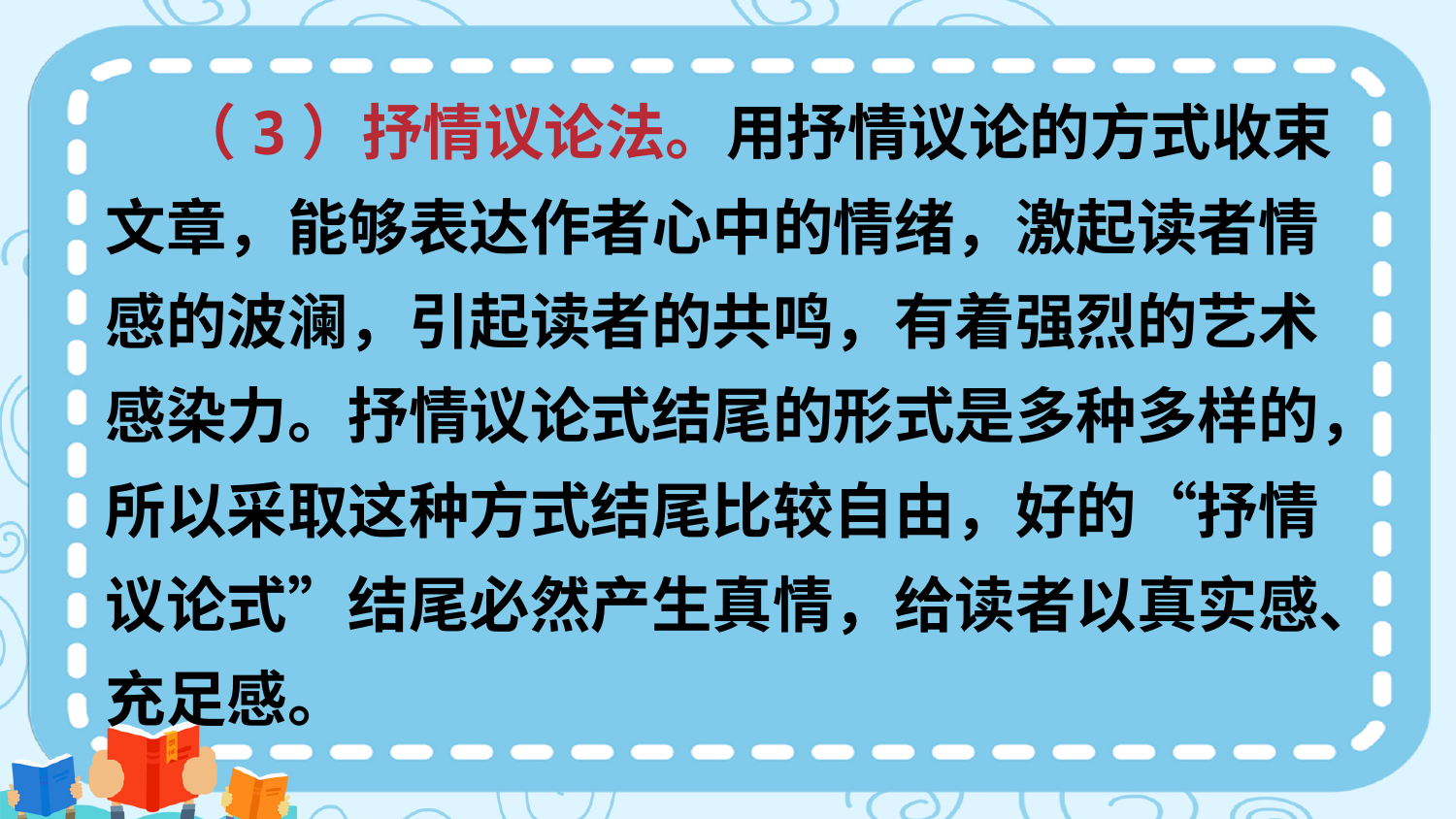

（3）抒情议论法。用抒情议论的方式收束文章，能够表达作者心中的情绪，激起读者情感的波澜，引起读者的共鸣，有着强烈的艺术感染力。抒情议论式结尾的形式是多种多样的，所以采取这种方式结尾比较自由，好的“抒情议论式”结尾必然产生真情，给读者以真实感、充足感。